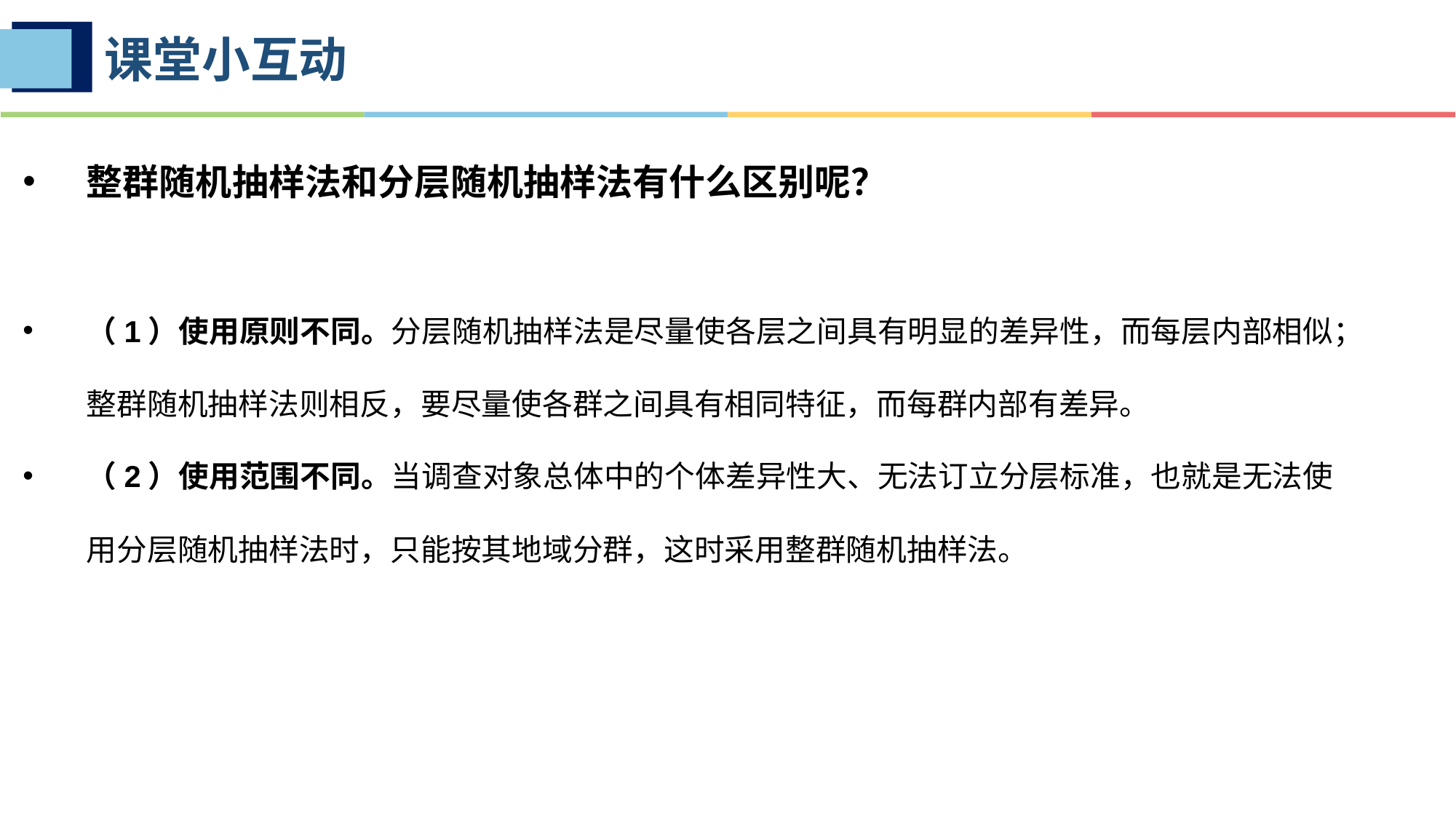

课堂小互动

整群随机抽样法和分层随机抽样法有什么区别呢？

（1）使用原则不同。分层随机抽样法是尽量使各层之间具有明显的差异性，而每层内部相似；整群随机抽样法则相反，要尽量使各群之间具有相同特征，而每群内部有差异。
（2）使用范围不同。当调查对象总体中的个体差异性大、无法订立分层标准，也就是无法使用分层随机抽样法时，只能按其地域分群，这时采用整群随机抽样法。